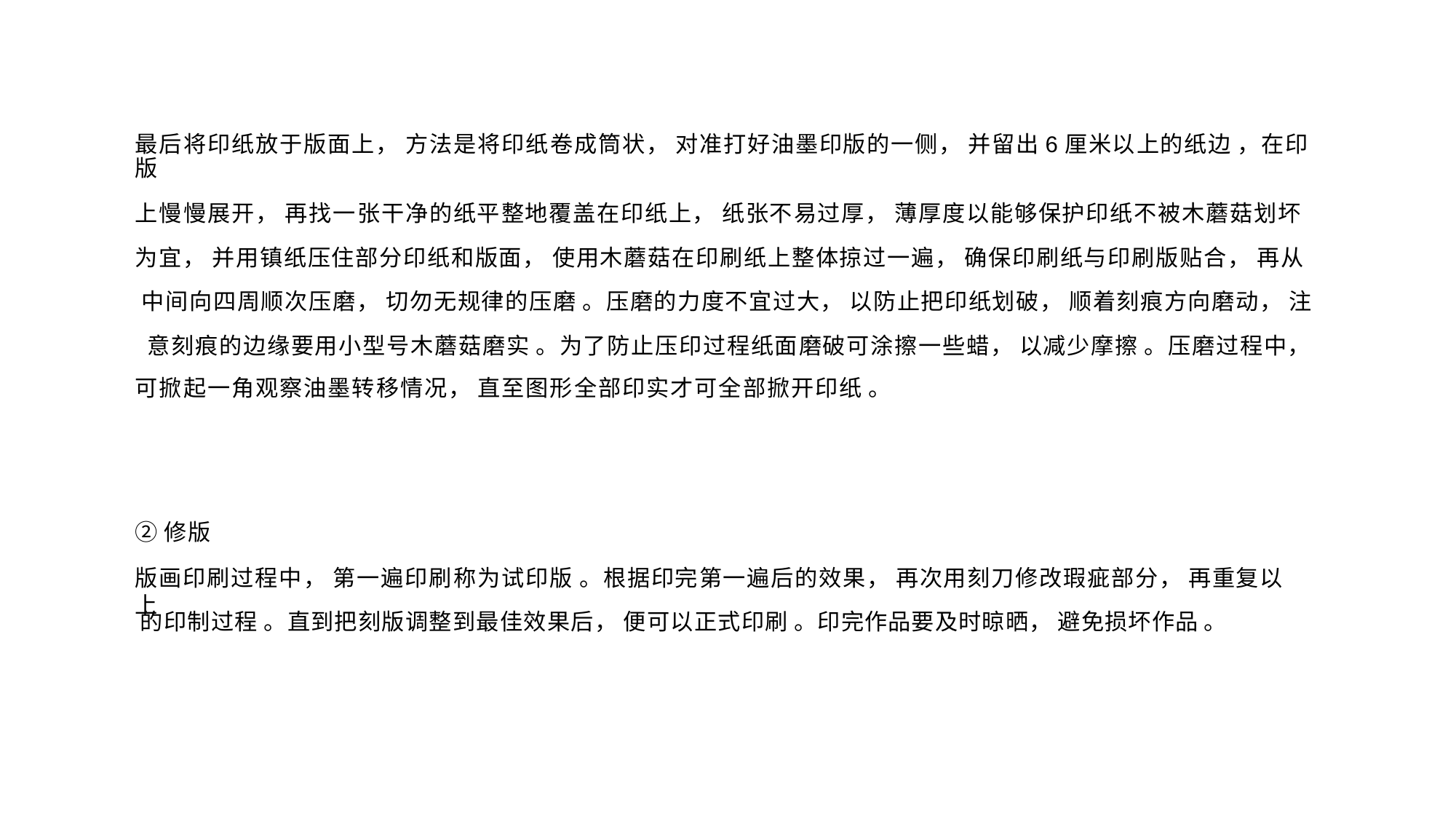

最后将印纸放于版面上， 方法是将印纸卷成筒状， 对准打好油墨印版的一侧， 并留出6厘米以上的纸边 ，在印版
上慢慢展开， 再找一张干净的纸平整地覆盖在印纸上， 纸张不易过厚， 薄厚度以能够保护印纸不被木蘑菇划坏   为宜， 并用镇纸压住部分印纸和版面， 使用木蘑菇在印刷纸上整体掠过一遍， 确保印刷纸与印刷版贴合， 再从   中间向四周顺次压磨， 切勿无规律的压磨 。压磨的力度不宜过大， 以防止把印纸划破， 顺着刻痕方向磨动， 注   意刻痕的边缘要用小型号木蘑菇磨实 。为了防止压印过程纸面磨破可涂擦一些蜡， 以减少摩擦 。压磨过程中，

可掀起一角观察油墨转移情况， 直至图形全部印实才可全部掀开印纸 。

②修版

版画印刷过程中， 第一遍印刷称为试印版 。根据印完第一遍后的效果， 再次用刻刀修改瑕疵部分， 再重复以上

的印制过程 。直到把刻版调整到最佳效果后， 便可以正式印刷 。印完作品要及时晾晒， 避免损坏作品 。